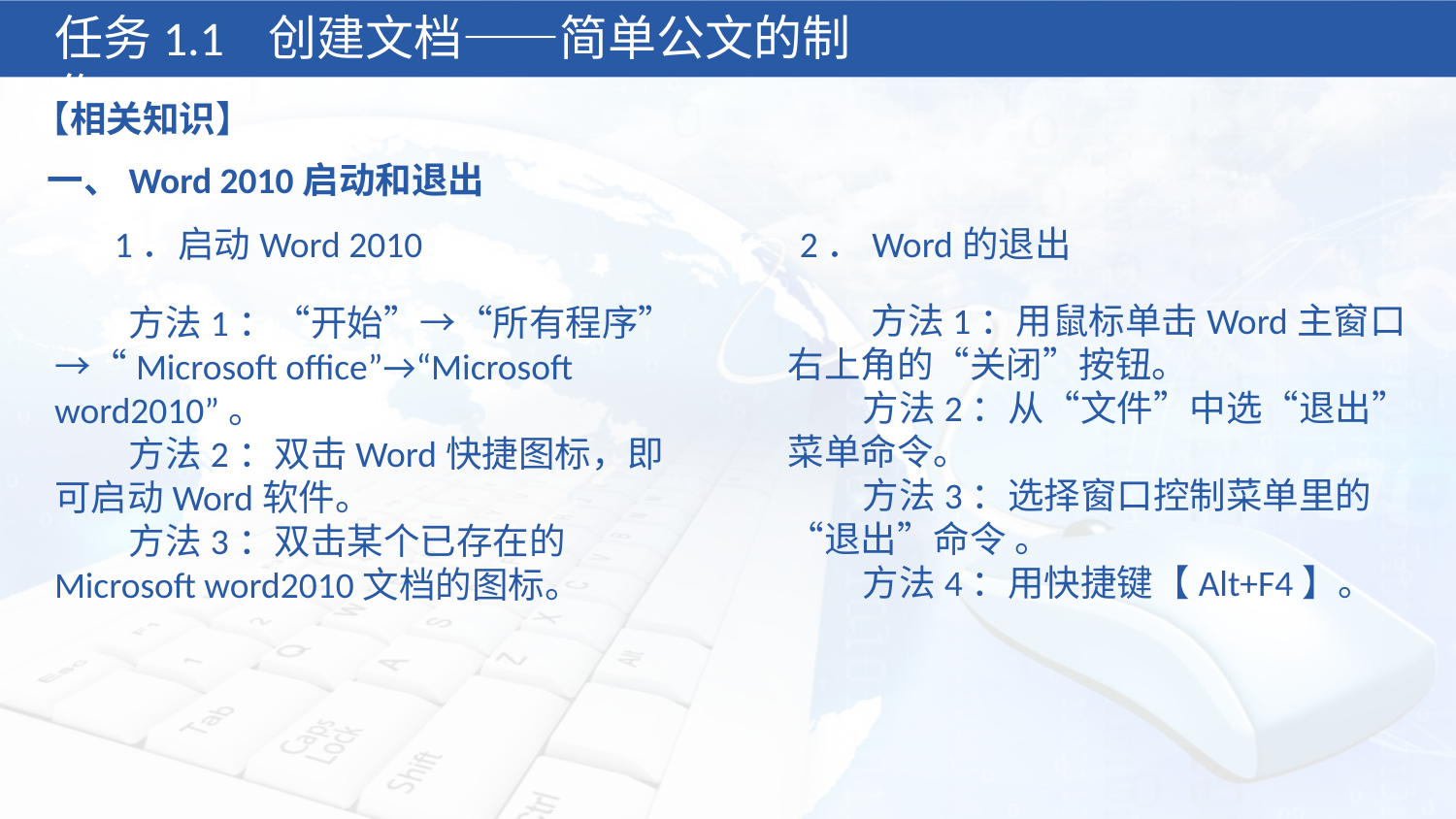

任务1.1   创建文档——简单公文的制作
【相关知识】
一、Word 2010启动和退出
1．启动Word 2010
2．Word的退出
         方法1：用鼠标单击Word主窗口右上角的“关闭”按钮。
        方法2：从“文件”中选“退出”菜单命令。
        方法3：选择窗口控制菜单里的“退出”命令 。
        方法4：用快捷键【Alt+F4】。
        方法1：“开始”→“所有程序”→“Microsoft office”→“Microsoft word2010”。
        方法2：双击Word快捷图标，即可启动Word软件。
        方法3：双击某个已存在的Microsoft word2010文档的图标。